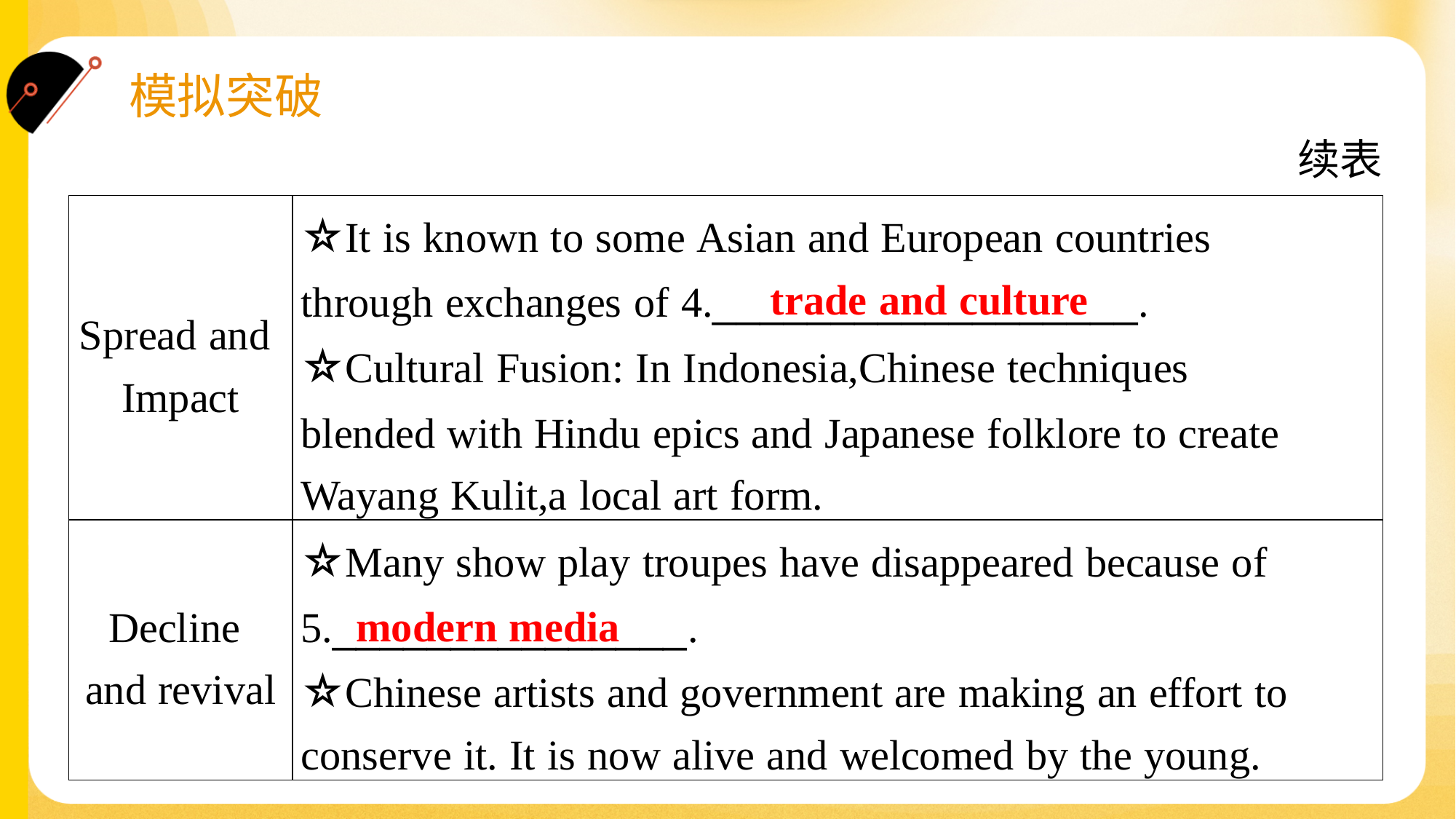

续表
| Spread and Impact | ☆It is known to some Asian and European countries through exchanges of 4.\_\_\_\_\_\_\_\_\_\_\_\_\_\_\_\_\_\_. ☆Cultural Fusion: In Indonesia,Chinese techniques blended with Hindu epics and Japanese folklore to create Wayang Kulit,a local art form. |
| --- | --- |
| Decline and revival | ☆Many show play troupes have disappeared because of 5.\_\_\_\_\_\_\_\_\_\_\_\_\_\_\_. ☆Chinese artists and government are making an effort to conserve it. It is now alive and welcomed by the young. |
trade and culture
modern media